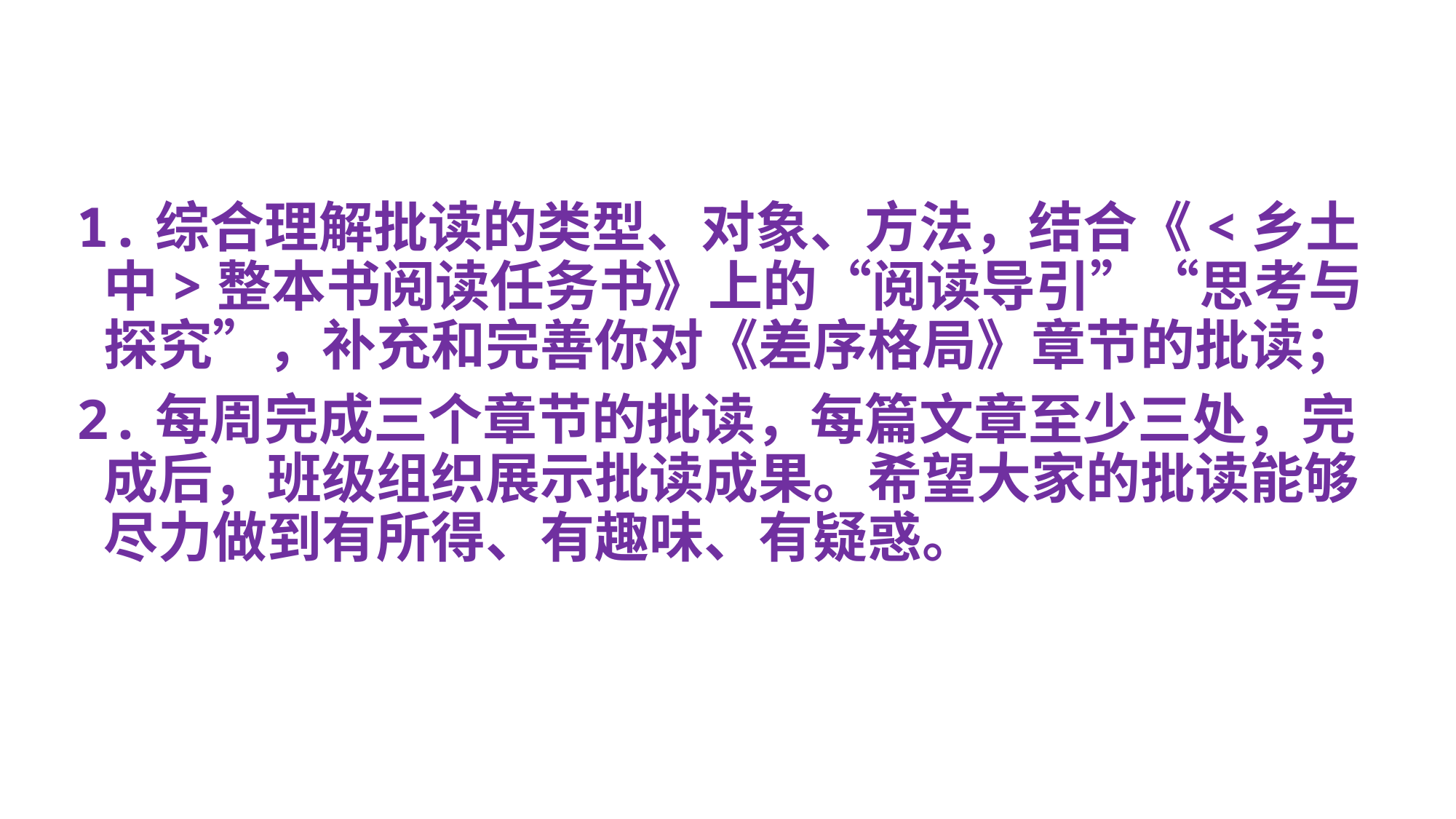

1.综合理解批读的类型、对象、方法，结合《<乡土中>整本书阅读任务书》上的“阅读导引”“思考与探究”，补充和完善你对《差序格局》章节的批读；
2.每周完成三个章节的批读，每篇文章至少三处，完成后，班级组织展示批读成果。希望大家的批读能够尽力做到有所得、有趣味、有疑惑。